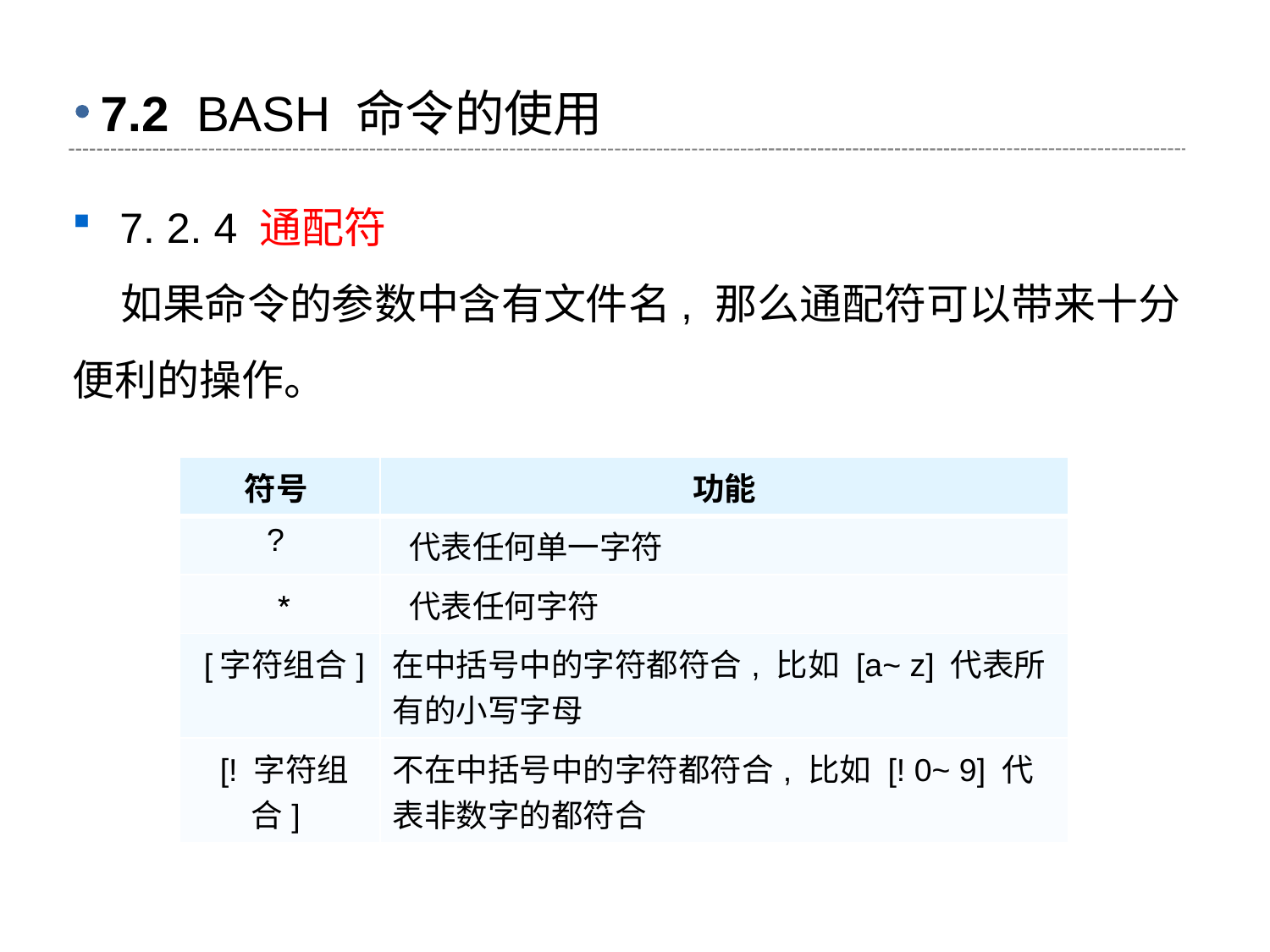

# 7.2  BASH 命令的使用
7. 2. 4 通配符
    如果命令的参数中含有文件名, 那么通配符可以带来十分便利的操作。
| 符号 | 功能 |
| --- | --- |
| ? | 代表任何单一字符 |
| ∗ | 代表任何字符 |
| [字符组合] | 在中括号中的字符都符合, 比如 [a~ z] 代表所有的小写字母 |
| [! 字符组合] | 不在中括号中的字符都符合, 比如 [! 0~ 9] 代表非数字的都符合 |